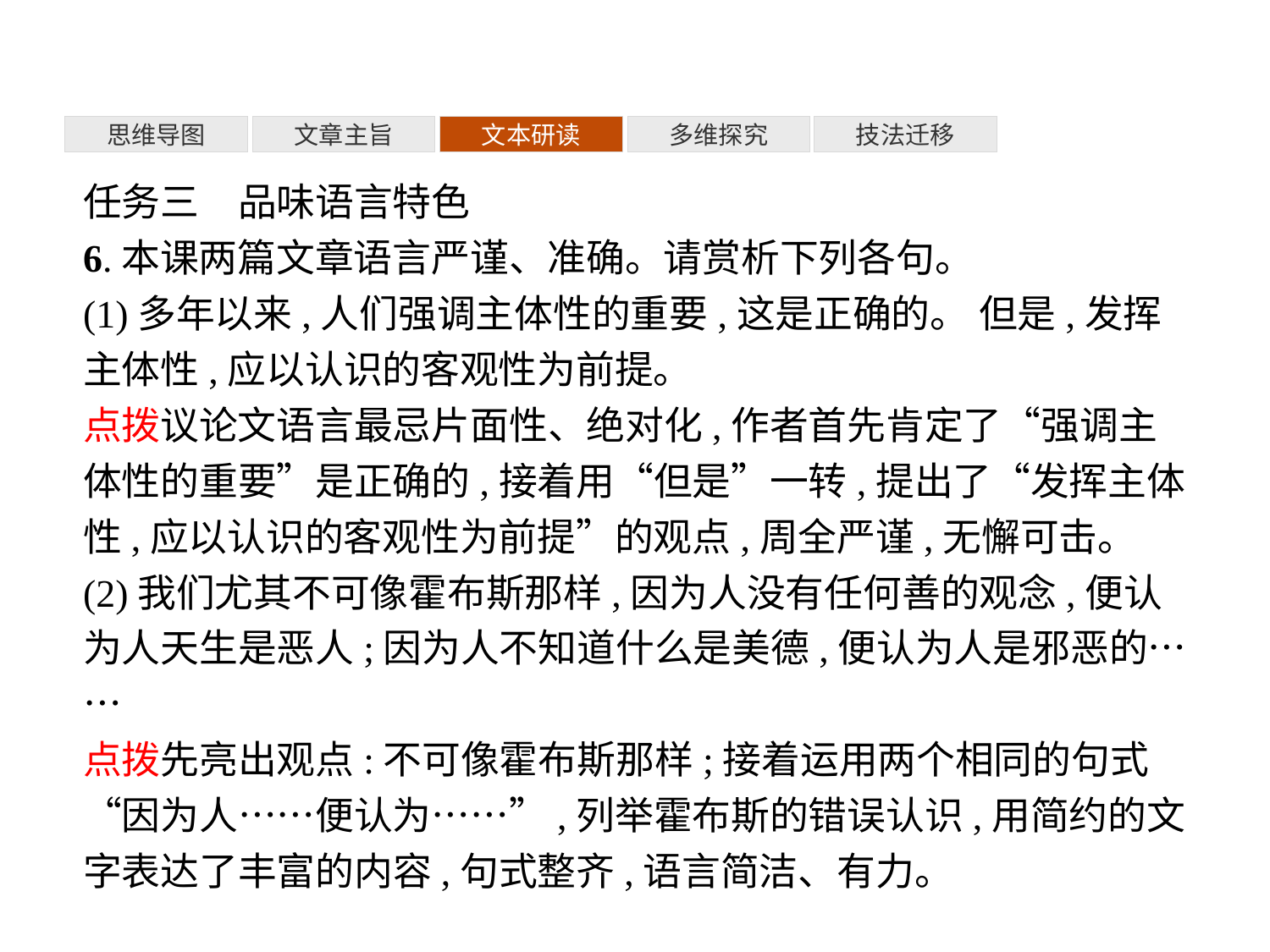

多维探究
思维导图
文章主旨
文本研读
技法迁移
任务三　品味语言特色
6.本课两篇文章语言严谨、准确。请赏析下列各句。
(1)多年以来,人们强调主体性的重要,这是正确的。 但是,发挥主体性,应以认识的客观性为前提。
点拨议论文语言最忌片面性、绝对化,作者首先肯定了“强调主体性的重要”是正确的,接着用“但是”一转,提出了“发挥主体性,应以认识的客观性为前提”的观点,周全严谨,无懈可击。
(2)我们尤其不可像霍布斯那样,因为人没有任何善的观念,便认为人天生是恶人;因为人不知道什么是美德,便认为人是邪恶的……
点拨先亮出观点:不可像霍布斯那样;接着运用两个相同的句式“因为人……便认为……”,列举霍布斯的错误认识,用简约的文字表达了丰富的内容,句式整齐,语言简洁、有力。